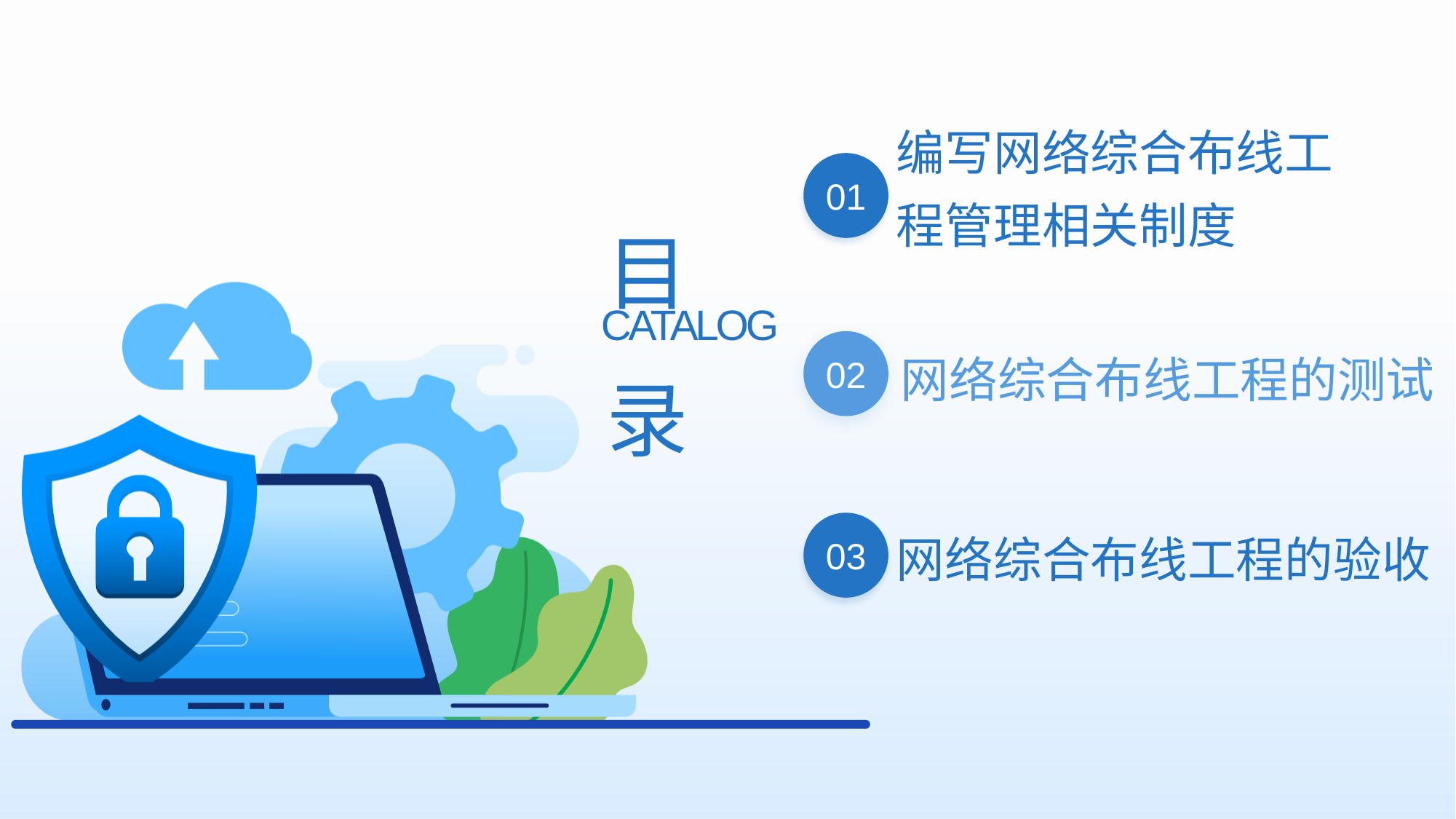

编写网络综合布线工程管理相关制度
01
目
录
CATALOG
网络综合布线工程的测试
02
网络综合布线工程的验收
03